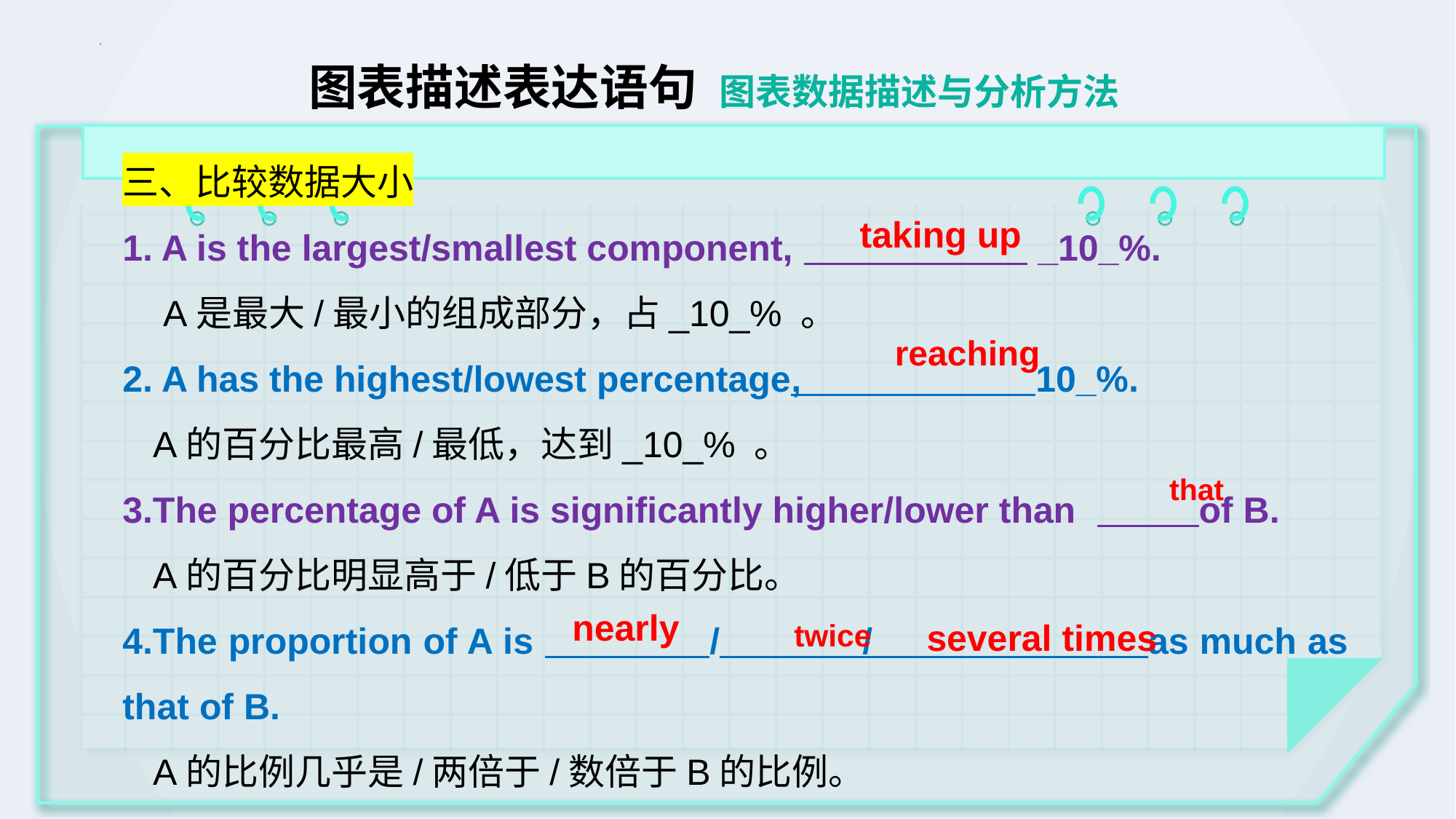

# 图表描述表达语句  图表数据描述与分析方法

三、比较数据大小
1. A is the largest/smallest component,                        _10_%.
    A是最大/最小的组成部分，占_10_% 。
2. A has the highest/lowest percentage,                       10_%.
   A的百分比最高/最低，达到_10_% 。
3.The percentage of A is significantly higher/lower than            of B.
   A的百分比明显高于/低于B的百分比。
4.The proportion of A is                /             /                         as much as that of B.
   A的比例几乎是/两倍于/数倍于B的比例。

taking up

reaching
that
nearly
several times
twice